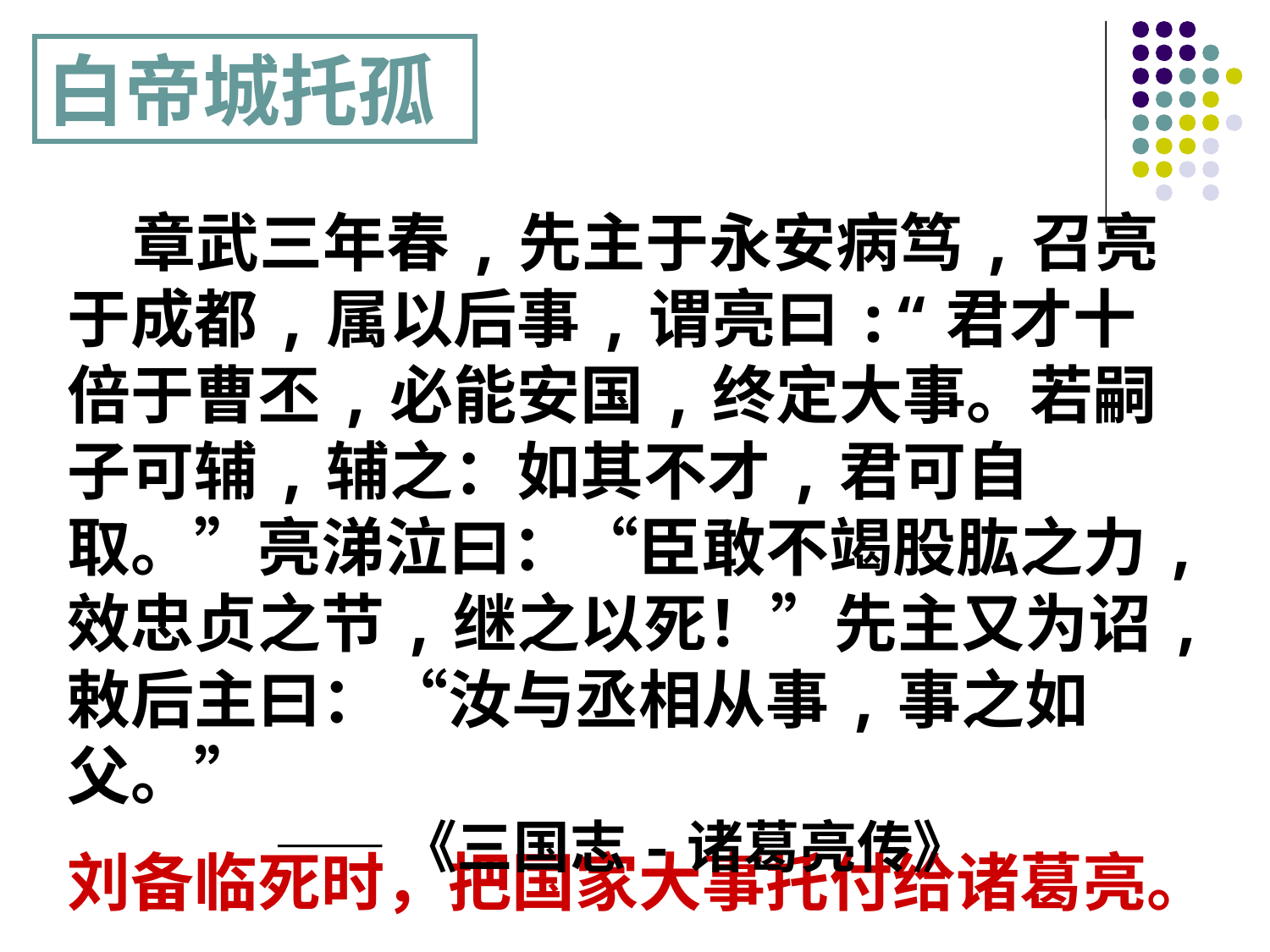

白帝城托孤
    章武三年春,先主于永安病笃,召亮于成都,属以后事,谓亮曰:“君才十倍于曹丕,必能安国,终定大事。若嗣子可辅,辅之：如其不才,君可自取。”亮涕泣曰：“臣敢不竭股肱之力,效忠贞之节,继之以死！”先主又为诏,敕后主曰：“汝与丞相从事,事之如父。”
                ——《三国志-诸葛亮传》
刘备临死时，把国家大事托付给诸葛亮。